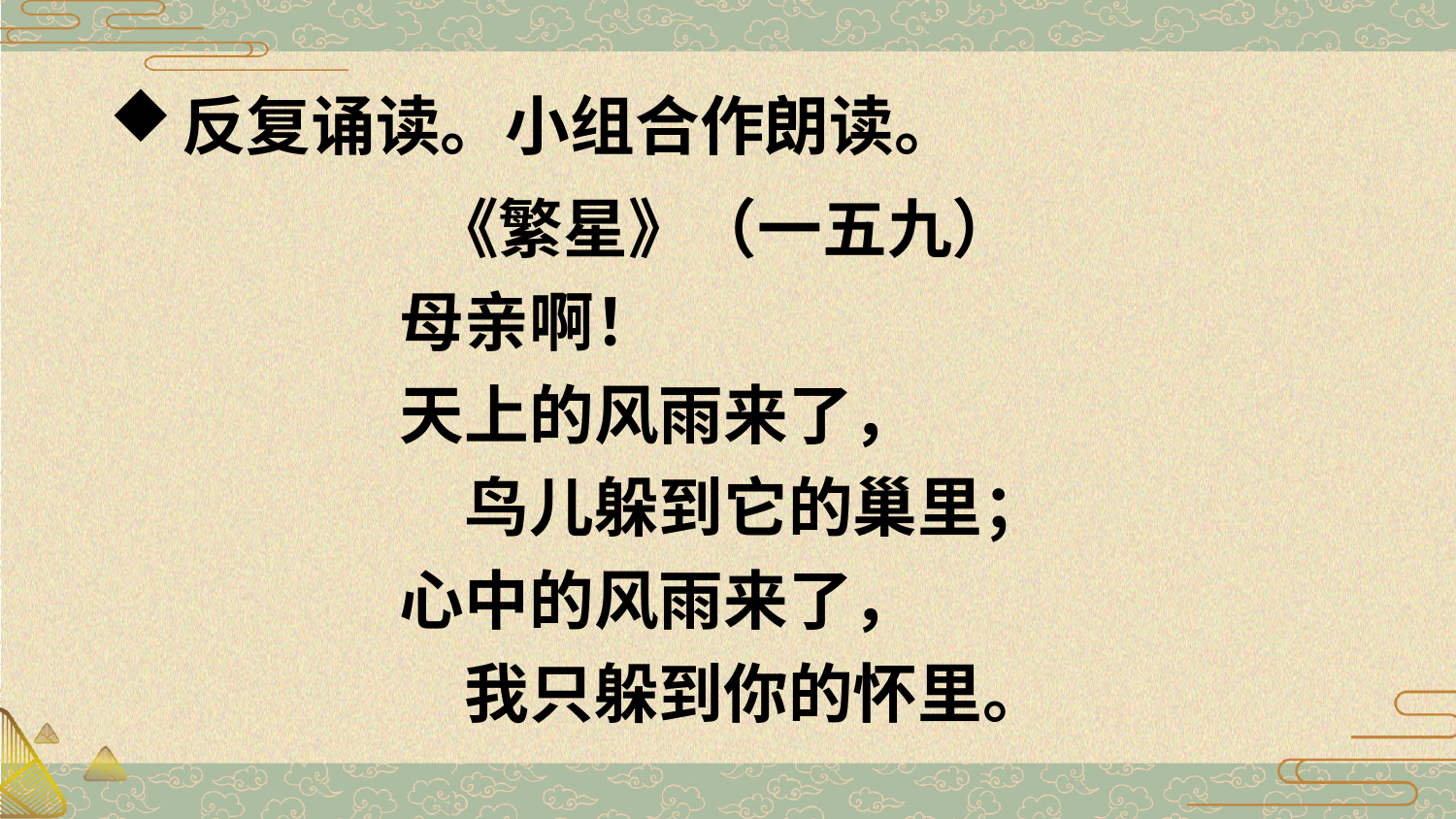

反复诵读。小组合作朗读。
《繁星》（一五九）
母亲啊！
天上的风雨来了，
　鸟儿躲到它的巢里；
心中的风雨来了，
　我只躲到你的怀里。